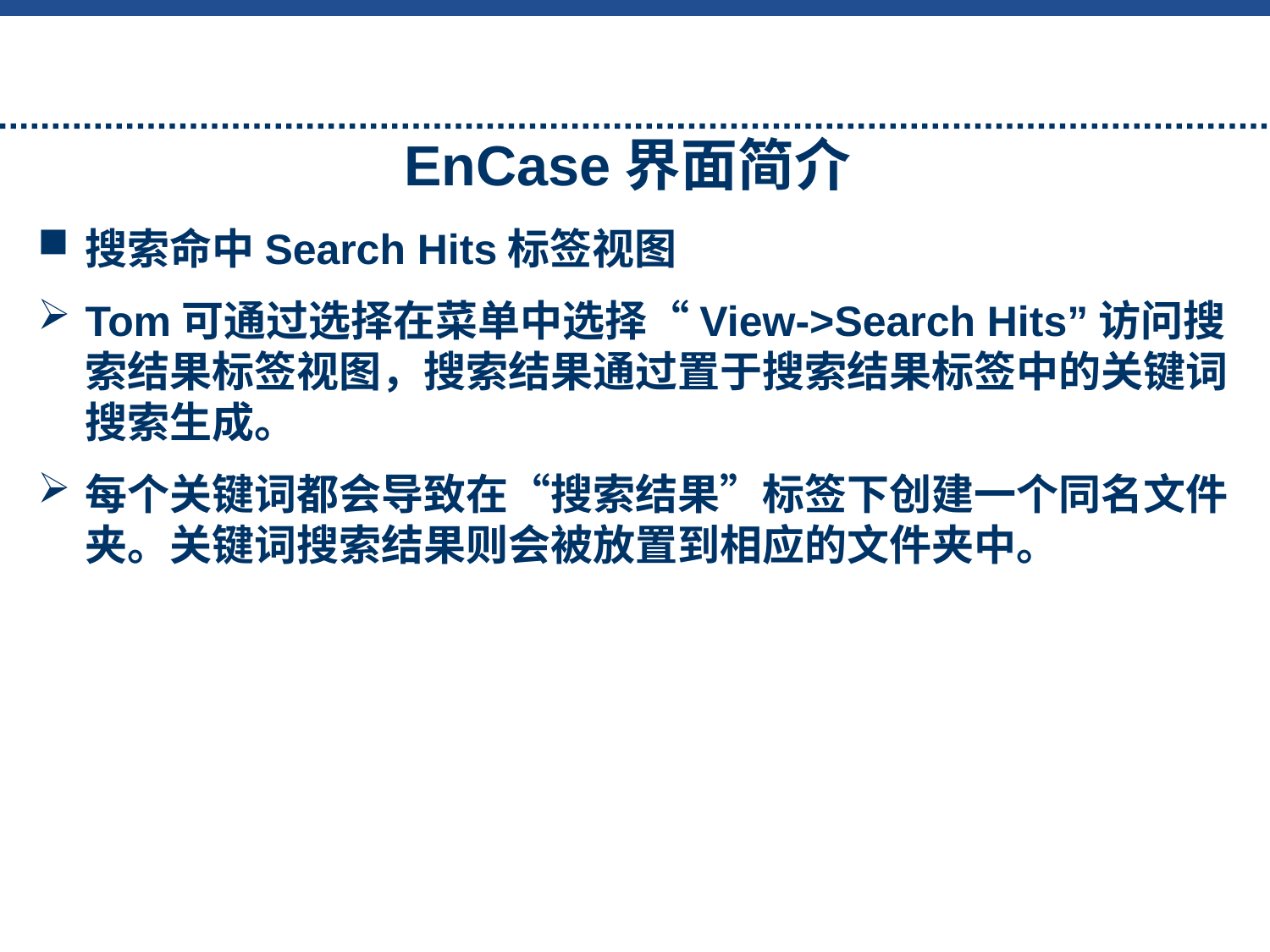

EnCase界面简介
搜索命中Search Hits标签视图
Tom可通过选择在菜单中选择“View->Search Hits”访问搜索结果标签视图，搜索结果通过置于搜索结果标签中的关键词搜索生成。
每个关键词都会导致在“搜索结果”标签下创建一个同名文件夹。关键词搜索结果则会被放置到相应的文件夹中。